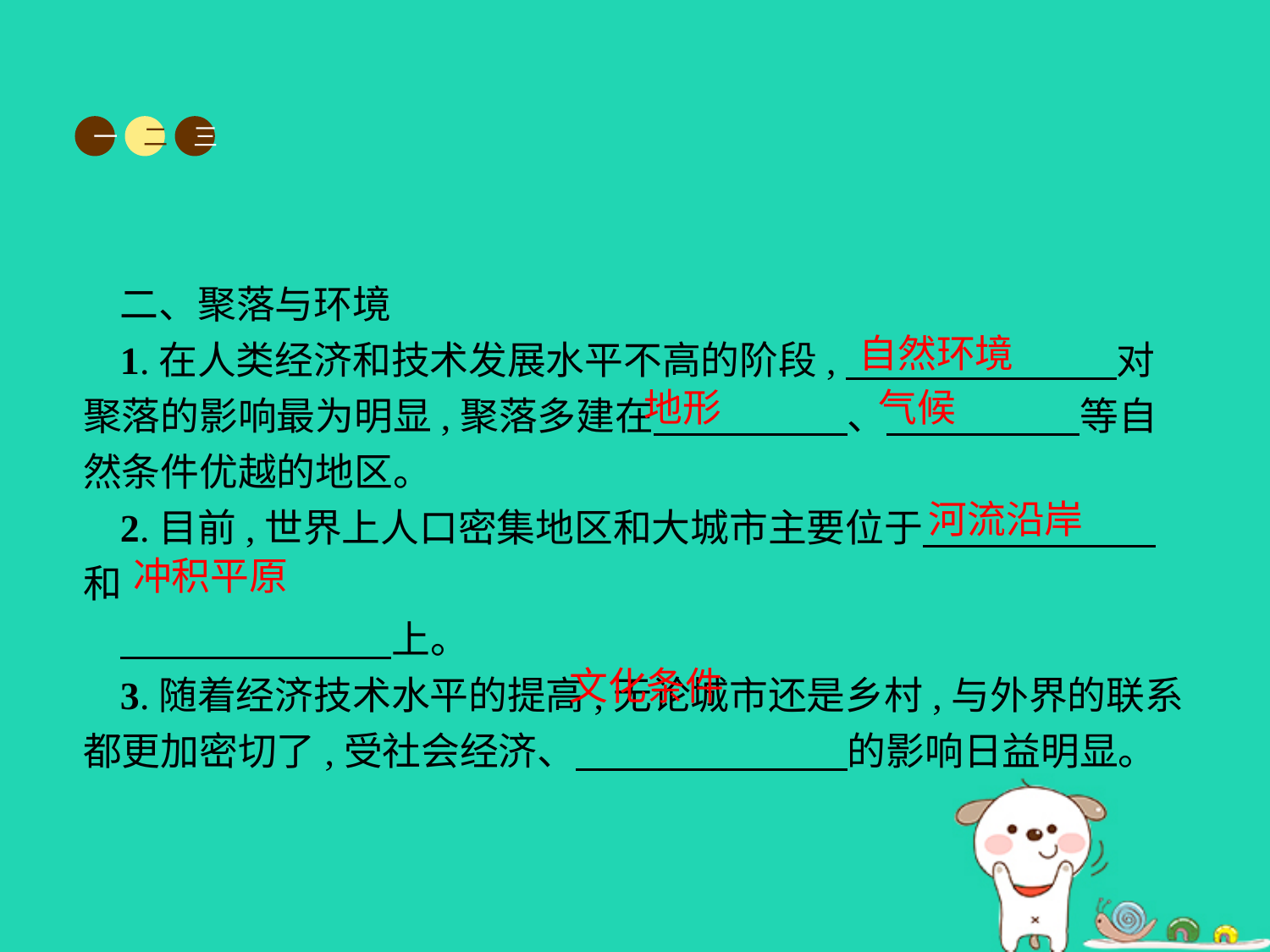

一
二
三
二、聚落与环境
1.在人类经济和技术发展水平不高的阶段,　　　　　　　对聚落的影响最为明显,聚落多建在　　　　　、　　　　　等自然条件优越的地区。
2.目前,世界上人口密集地区和大城市主要位于　　　　　　和
　　　　　　　上。
3.随着经济技术水平的提高,无论城市还是乡村,与外界的联系都更加密切了,受社会经济、　　　　　　　的影响日益明显。
自然环境
地形
气候
河流沿岸
冲积平原
文化条件